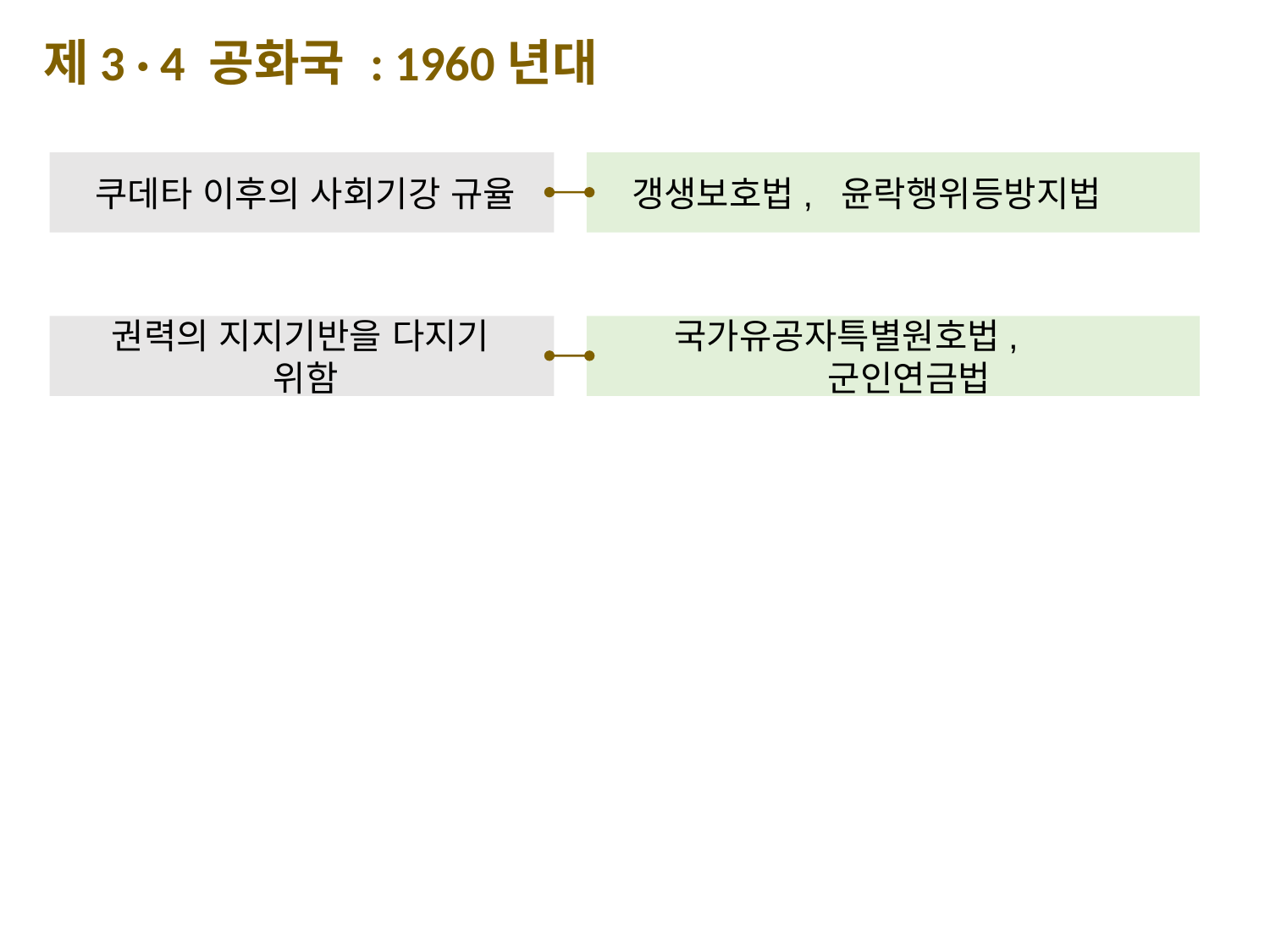

제3 · 4 공화국 : 1960년대
쿠데타 이후의 사회기강 규율
갱생보호법,  윤락행위등방지법

권력의 지지기반을 다지기   위함
국가유공자특별원호법,              군인연금법